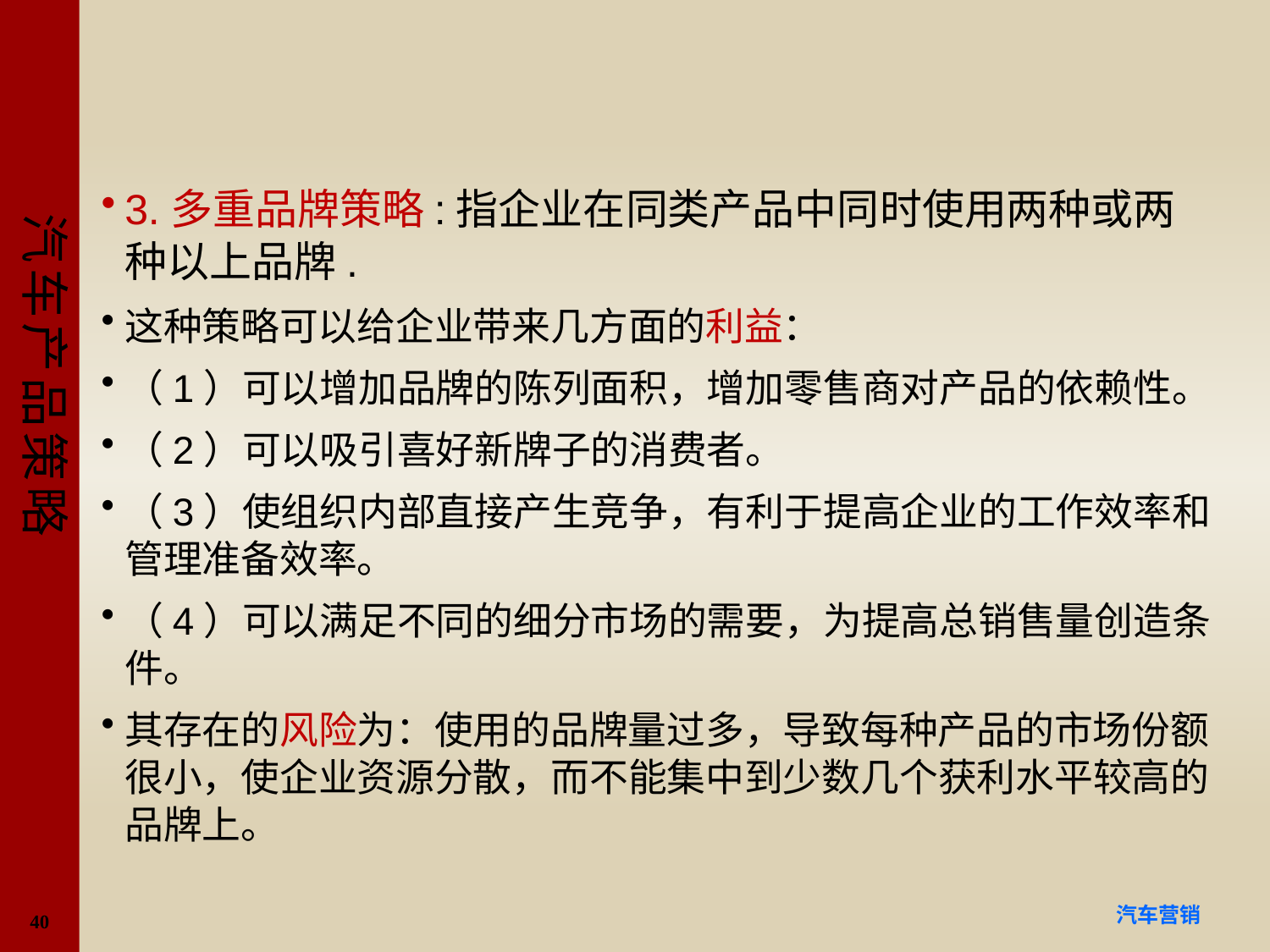

#
3.多重品牌策略:指企业在同类产品中同时使用两种或两种以上品牌.
这种策略可以给企业带来几方面的利益：
（1）可以增加品牌的陈列面积，增加零售商对产品的依赖性。
（2）可以吸引喜好新牌子的消费者。
（3）使组织内部直接产生竞争，有利于提高企业的工作效率和管理准备效率。
（4）可以满足不同的细分市场的需要，为提高总销售量创造条件。
其存在的风险为：使用的品牌量过多，导致每种产品的市场份额很小，使企业资源分散，而不能集中到少数几个获利水平较高的品牌上。
40